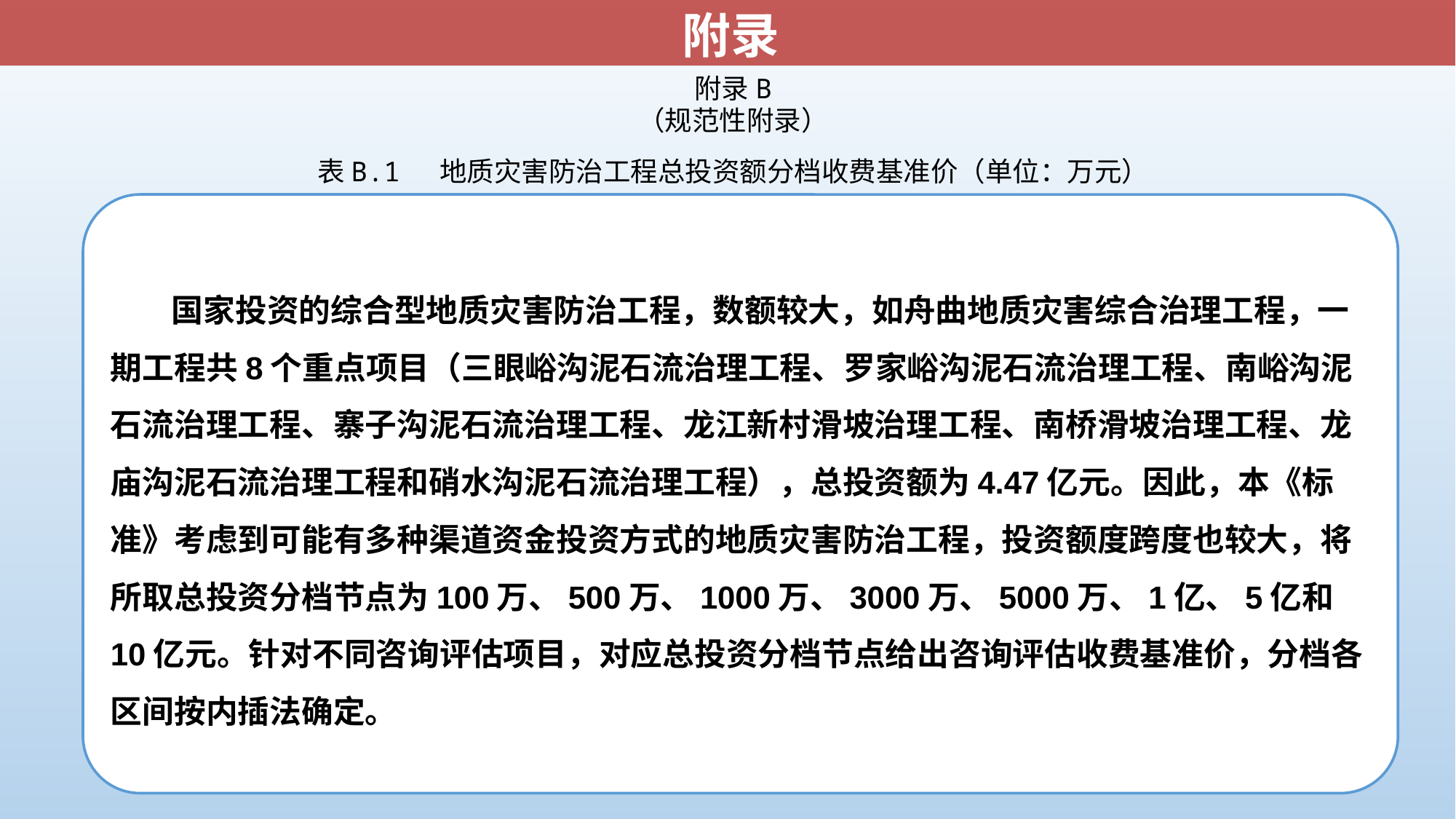

附录
附录B
（规范性附录）
表B.1  地质灾害防治工程总投资额分档收费基准价（单位：万元）

        国家投资的综合型地质灾害防治工程，数额较大，如舟曲地质灾害综合治理工程，一期工程共8个重点项目（三眼峪沟泥石流治理工程、罗家峪沟泥石流治理工程、南峪沟泥石流治理工程、寨子沟泥石流治理工程、龙江新村滑坡治理工程、南桥滑坡治理工程、龙庙沟泥石流治理工程和硝水沟泥石流治理工程），总投资额为4.47亿元。因此，本《标准》考虑到可能有多种渠道资金投资方式的地质灾害防治工程，投资额度跨度也较大，将所取总投资分档节点为100万、500万、1000万、3000万、5000万、1亿、5亿和10亿元。针对不同咨询评估项目，对应总投资分档节点给出咨询评估收费基准价，分档各区间按内插法确定。